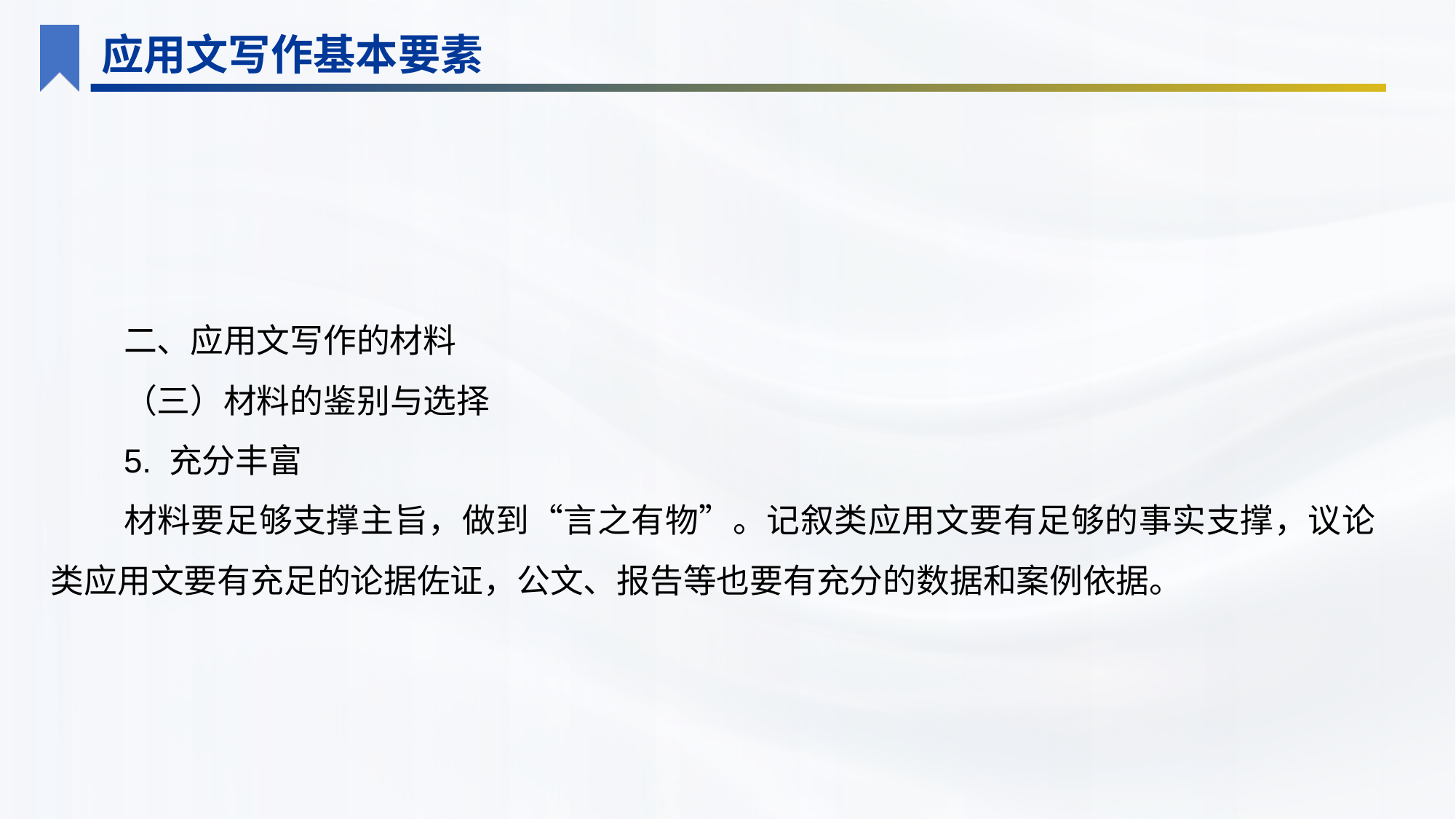

应用文写作基本要素
二、应用文写作的材料
（三）材料的鉴别与选择
5. 充分丰富
材料要足够支撑主旨，做到“言之有物”。记叙类应用文要有足够的事实支撑，议论类应用文要有充足的论据佐证，公文、报告等也要有充分的数据和案例依据。